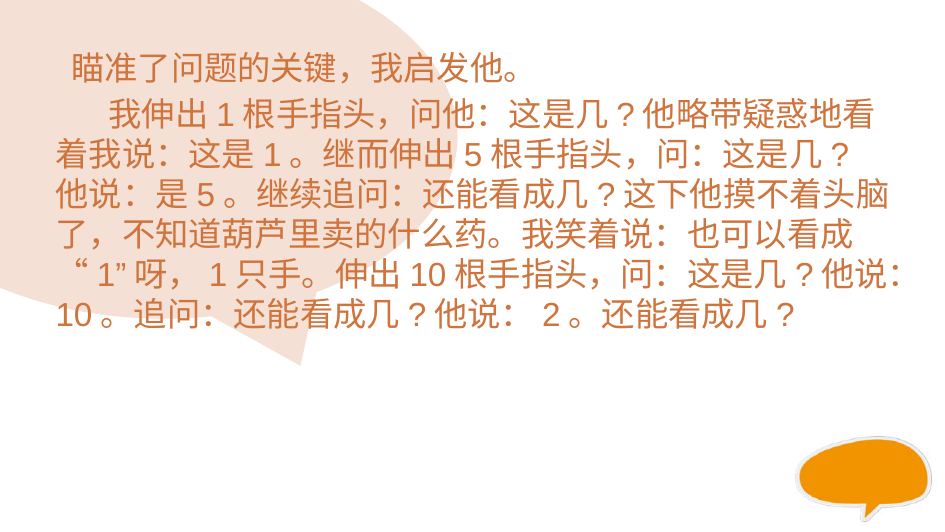

#
 瞄准了问题的关键，我启发他。
      我伸出1根手指头，问他：这是几?他略带疑惑地看着我说：这是1。继而伸出5根手指头，问：这是几?他说：是5。继续追问：还能看成几?这下他摸不着头脑了，不知道葫芦里卖的什么药。我笑着说：也可以看成“1”呀，1只手。伸出10根手指头，问：这是几?他说：10。追问：还能看成几?他说：2。还能看成几?